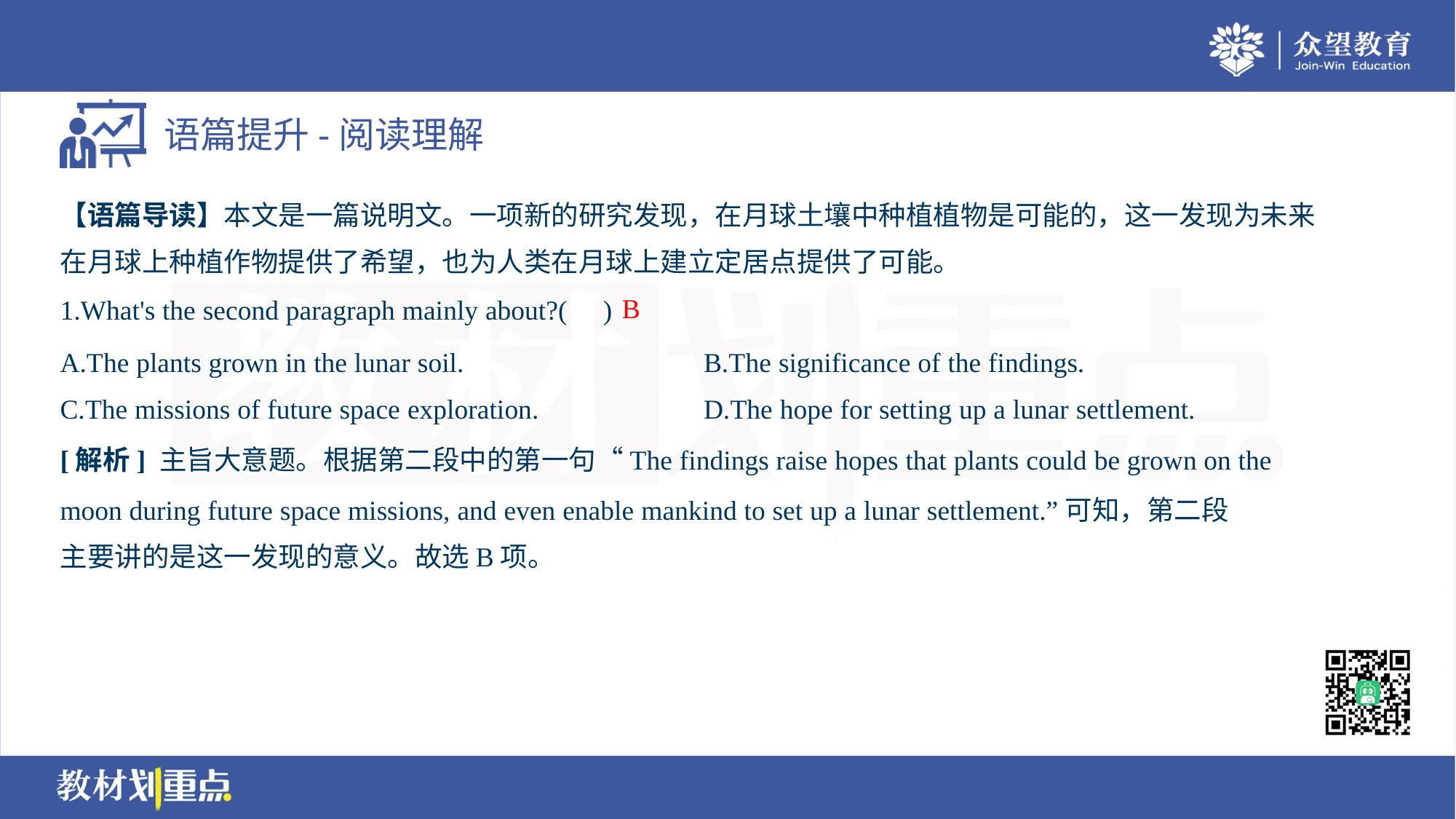

【语篇导读】本文是一篇说明文。一项新的研究发现，在月球土壤中种植植物是可能的，这一发现为未来
在月球上种植作物提供了希望，也为人类在月球上建立定居点提供了可能。
B
1.What's the second paragraph mainly about?(     )
A.The plants grown in the lunar soil.	B.The significance of the findings.
C.The missions of future space exploration.	D.The hope for setting up a lunar settlement.
[解析] 主旨大意题。根据第二段中的第一句“The findings raise hopes that plants could be grown on the
moon during future space missions, and even enable mankind to set up a lunar settlement.”可知，第二段
主要讲的是这一发现的意义。故选B项。